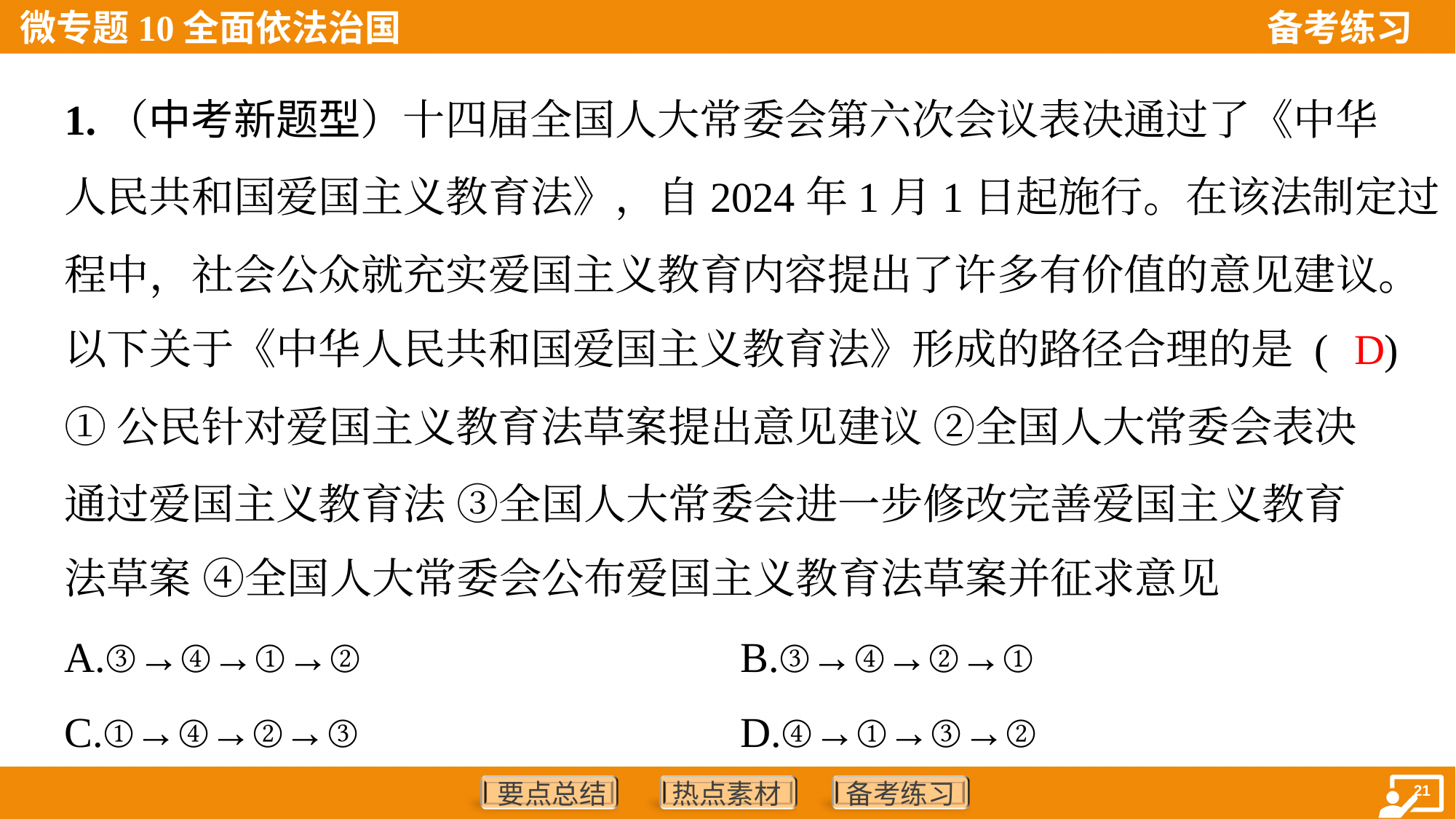

1.（中考新题型）十四届全国人大常委会第六次会议表决通过了《中华
人民共和国爱国主义教育法》，自2024年1月1日起施行。在该法制定过
程中，社会公众就充实爱国主义教育内容提出了许多有价值的意见建议。
以下关于《中华人民共和国爱国主义教育法》形成的路径合理的是 (     )
D
①公民针对爱国主义教育法草案提出意见建议 ②全国人大常委会表决
通过爱国主义教育法 ③全国人大常委会进一步修改完善爱国主义教育
法草案 ④全国人大常委会公布爱国主义教育法草案并征求意见
A.③→④→①→②	B.③→④→②→①
C.①→④→②→③	D.④→①→③→②